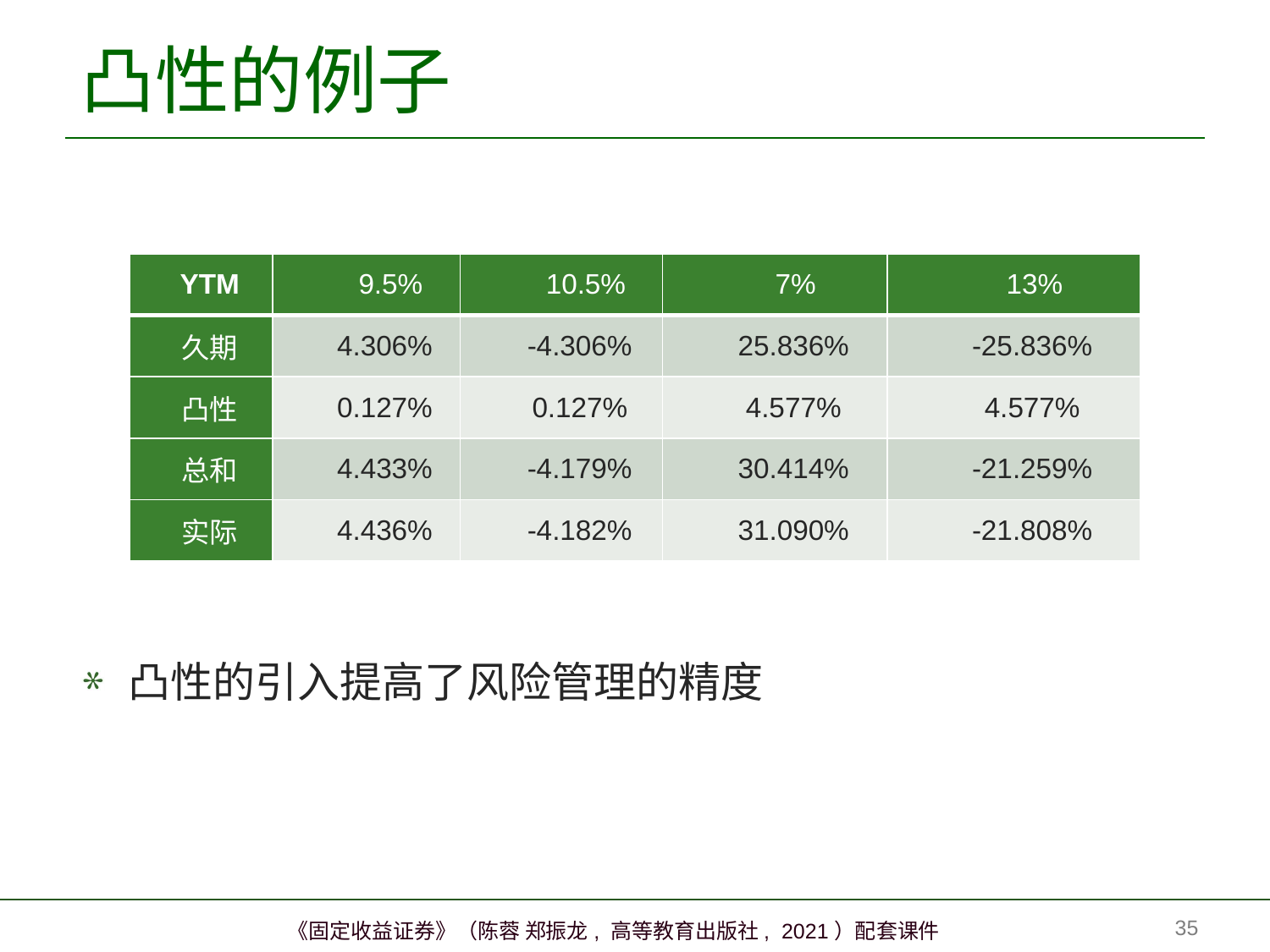

# 凸性的例子
| YTM | 9.5% | 10.5% | 7% | 13% |
| --- | --- | --- | --- | --- |
| 久期 | 4.306% | -4.306% | 25.836% | -25.836% |
| 凸性 | 0.127% | 0.127% | 4.577% | 4.577% |
| 总和 | 4.433% | -4.179% | 30.414% | -21.259% |
| 实际 | 4.436% | -4.182% | 31.090% | -21.808% |
凸性的引入提高了风险管理的精度
35